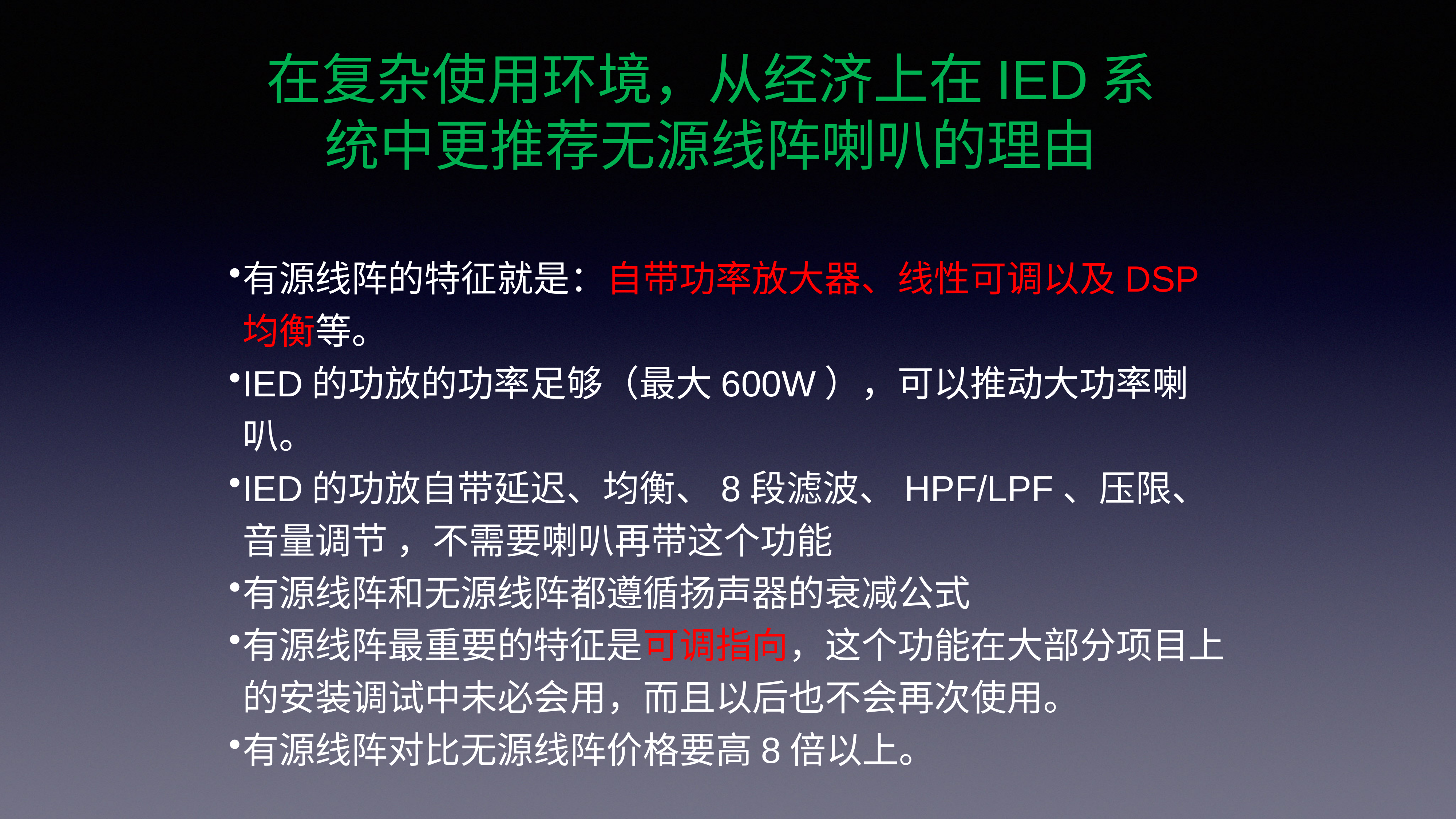

# 在复杂使用环境，从经济上在IED系统中更推荐无源线阵喇叭的理由
有源线阵的特征就是：自带功率放大器、线性可调以及DSP均衡等。
IED的功放的功率足够（最大600W），可以推动大功率喇叭。
IED的功放自带延迟、均衡、8段滤波、HPF/LPF、压限、音量调节 ，不需要喇叭再带这个功能
有源线阵和无源线阵都遵循扬声器的衰减公式
有源线阵最重要的特征是可调指向，这个功能在大部分项目上的安装调试中未必会用，而且以后也不会再次使用。
有源线阵对比无源线阵价格要高8倍以上。